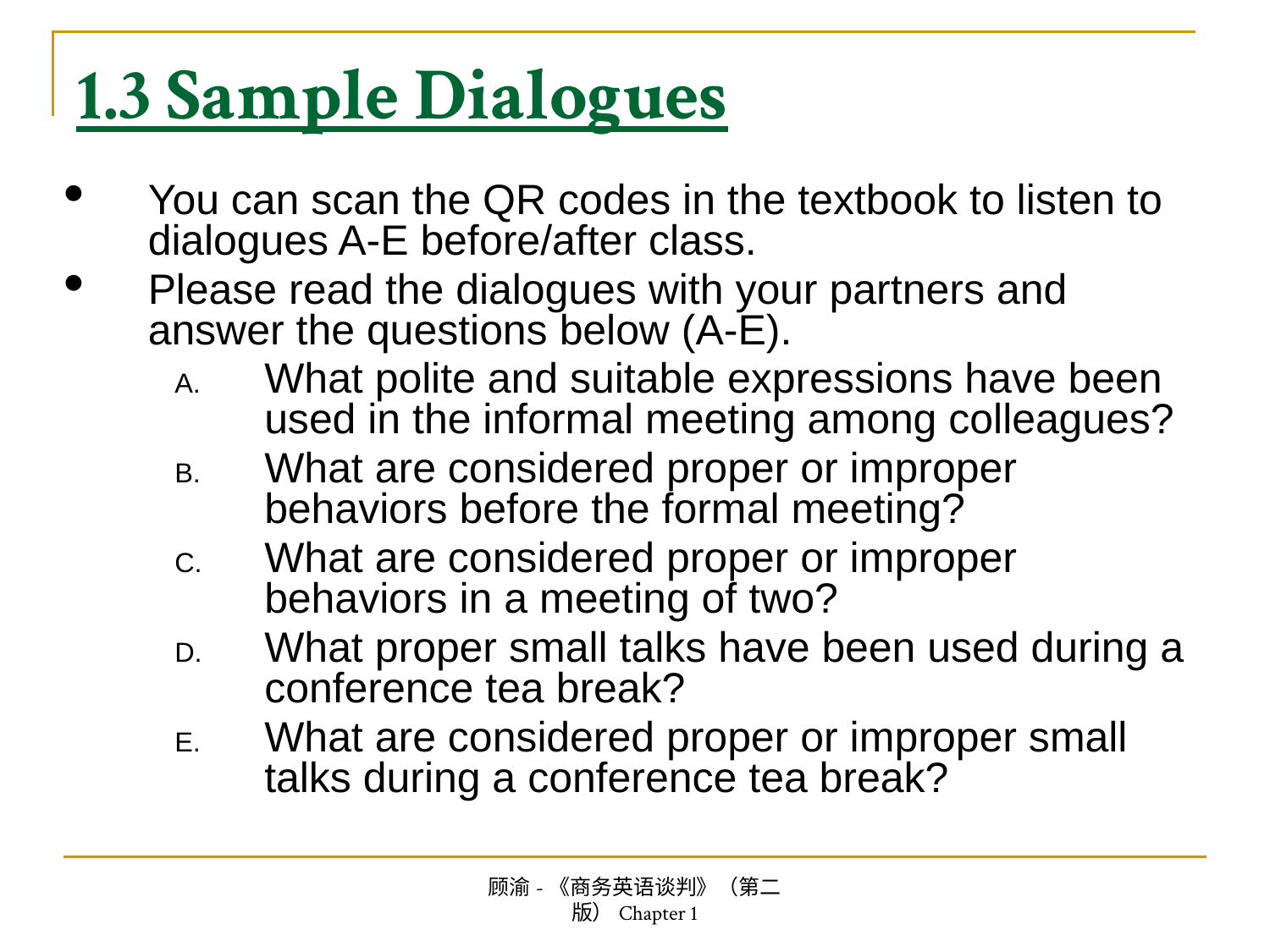

# 1.3 Sample Dialogues
You can scan the QR codes in the textbook to listen to dialogues A-E before/after class.
Please read the dialogues with your partners and answer the questions below (A-E).
What polite and suitable expressions have been used in the informal meeting among colleagues?
What are considered proper or improper behaviors before the formal meeting?
What are considered proper or improper behaviors in a meeting of two?
What proper small talks have been used during a conference tea break?
What are considered proper or improper small talks during a conference tea break?

17
顾渝-《商务英语谈判》（第二版）Chapter 1